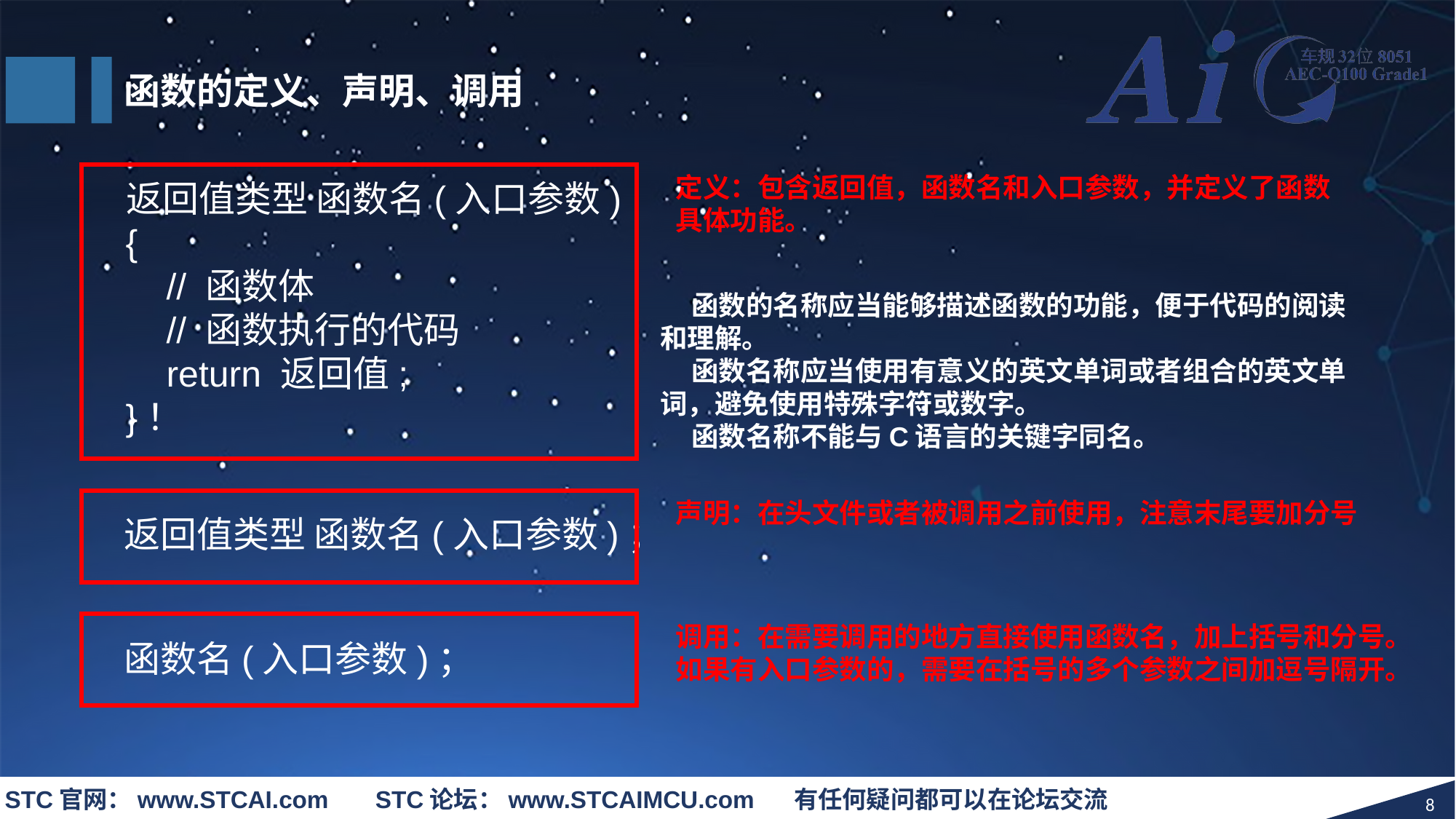

函数的定义、声明、调用

定义：包含返回值，函数名和入口参数，并定义了函数具体功能。
    返回值类型 函数名(入口参数)
    {
        // 函数体
        // 函数执行的代码
        return 返回值;
    }！
    函数的名称应当能够描述函数的功能，便于代码的阅读和理解。
    函数名称应当使用有意义的英文单词或者组合的英文单词，避免使用特殊字符或数字。
    函数名称不能与C语言的关键字同名。

声明：在头文件或者被调用之前使用，注意末尾要加分号
返回值类型 函数名(入口参数)；

调用：在需要调用的地方直接使用函数名，加上括号和分号。如果有入口参数的，需要在括号的多个参数之间加逗号隔开。
函数名(入口参数)；